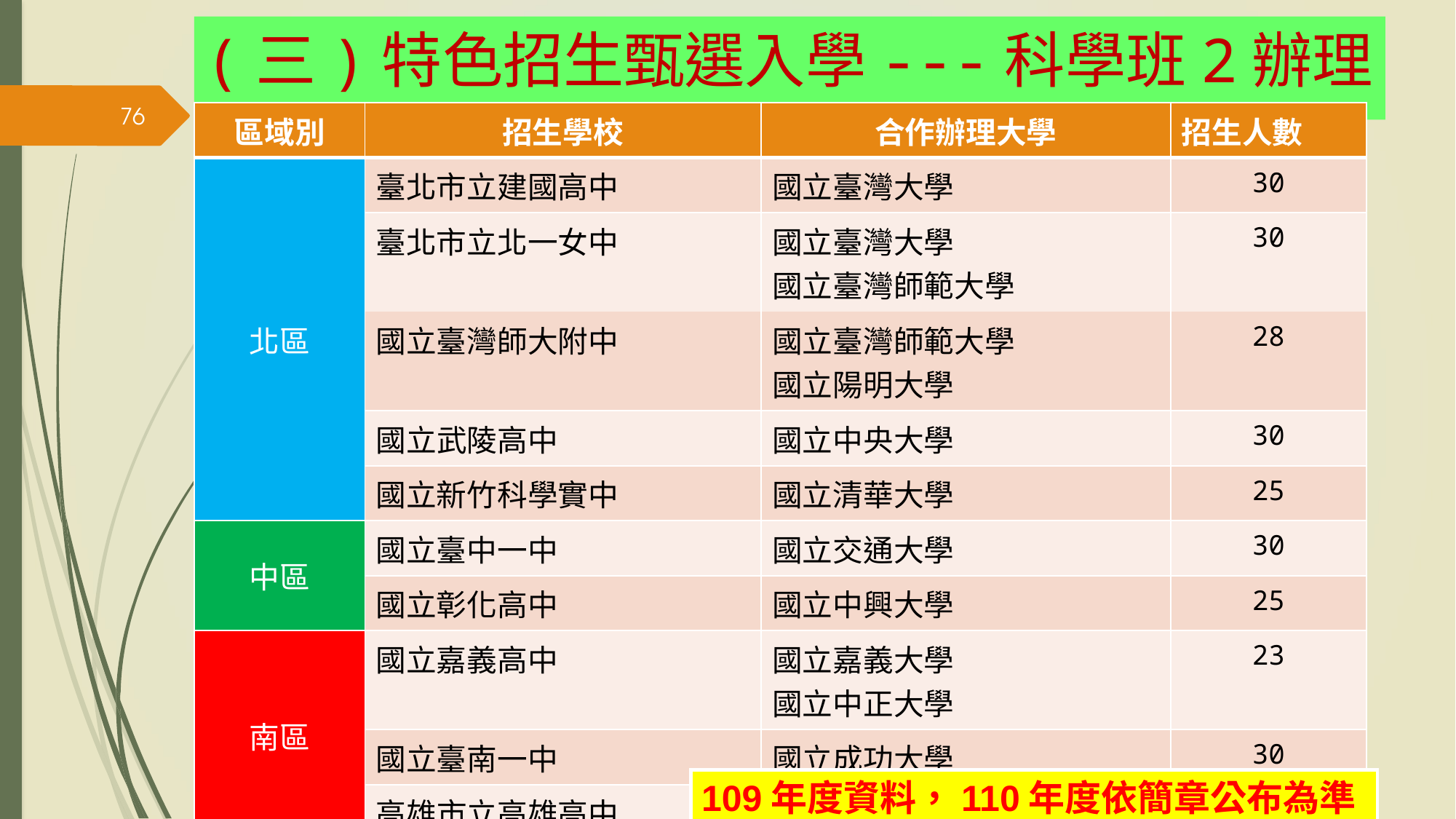

(三)特色招生甄選入學---科學班2辦理學校
76
| 區域別 | 招生學校 | 合作辦理大學 | 招生人數 |
| --- | --- | --- | --- |
| 北區 | 臺北市立建國高中 | 國立臺灣大學 | 30 |
|  | 臺北市立北一女中 | 國立臺灣大學 國立臺灣師範大學 | 30 |
|  | 國立臺灣師大附中 | 國立臺灣師範大學 國立陽明大學 | 28 |
|  | 國立武陵高中 | 國立中央大學 | 30 |
|  | 國立新竹科學實中 | 國立清華大學 | 25 |
| 中區 | 國立臺中一中 | 國立交通大學 | 30 |
|  | 國立彰化高中 | 國立中興大學 | 25 |
| 南區 | 國立嘉義高中 | 國立嘉義大學 國立中正大學 | 23 |
|  | 國立臺南一中 | 國立成功大學 | 30 |
|  | 高雄市立高雄高中 | 國立中山大學 | 25 |

109年度資料，110年度依簡章公布為準